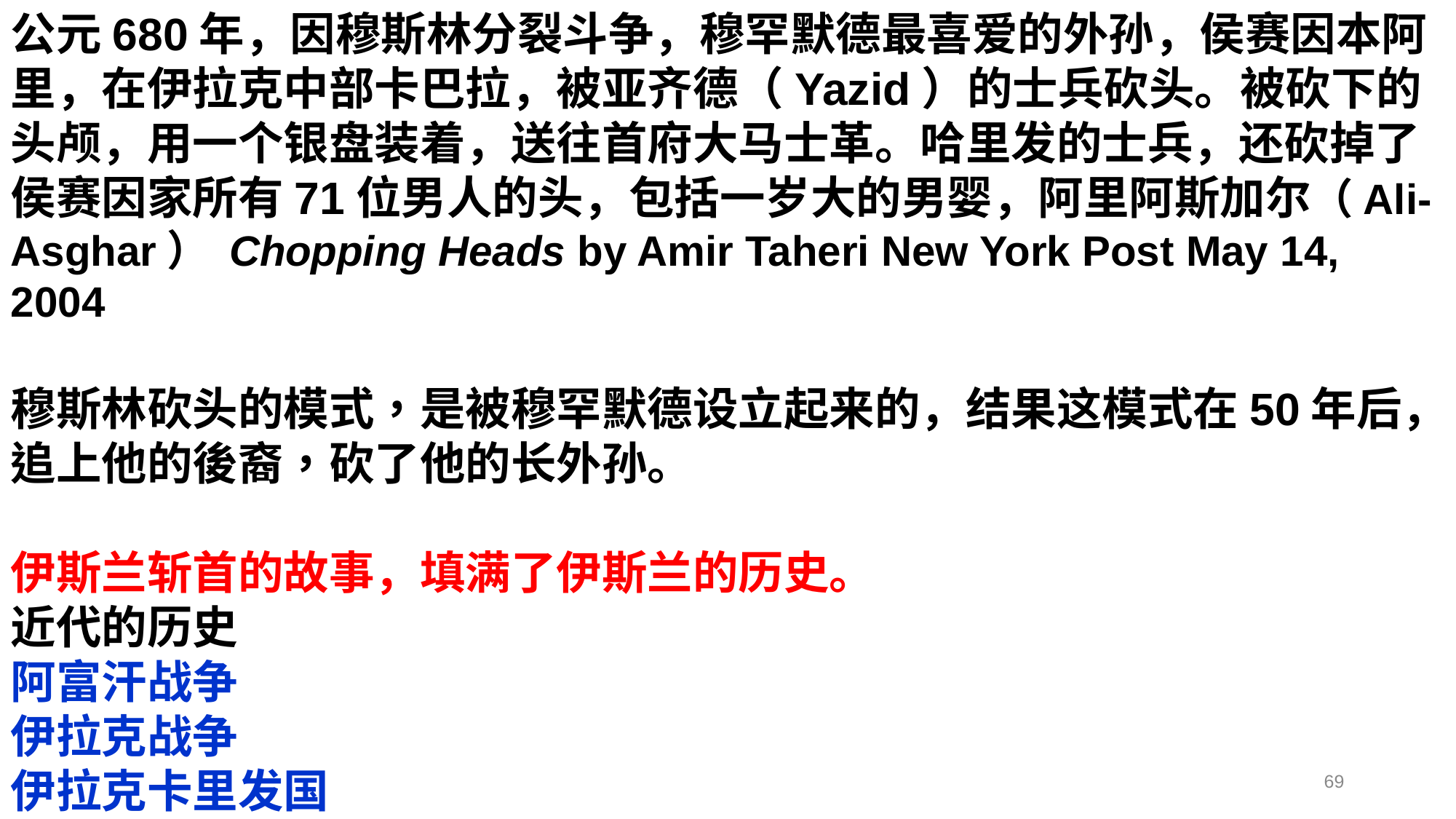

公元680年，因穆斯林分裂斗争，穆罕默德最喜爱的外孙，侯赛因本阿里，在伊拉克中部卡巴拉，被亚齐德（Yazid）的士兵砍头。被砍下的头颅，用一个银盘装着，送往首府大马士革。哈里发的士兵，还砍掉了侯赛因家所有71位男人的头，包括一岁大的男婴，阿里阿斯加尔（Ali-Asghar） Chopping Heads by Amir Taheri New York Post May 14, 2004

穆斯林砍头的模式，是被穆罕默德设立起来的，结果这模式在50年后，追上他的後裔，砍了他的长外孙。

伊斯兰斩首的故事，填满了伊斯兰的历史。
近代的历史
阿富汗战争
伊拉克战争
伊拉克卡里发国
甚至什叶派孙尼派都会互相用砍首方式对待彼此
69